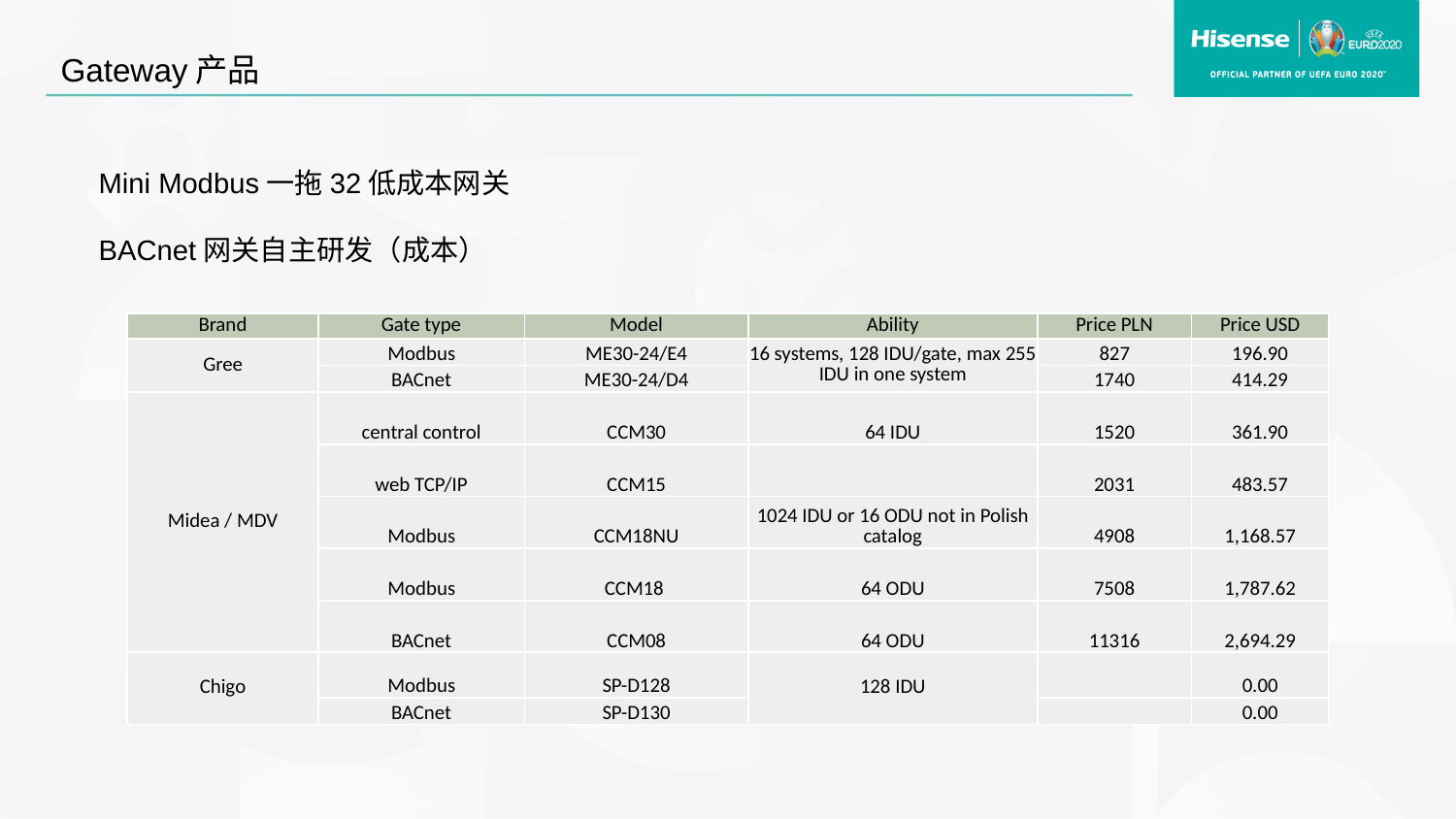

Gateway产品
Mini Modbus一拖32低成本网关

BACnet网关自主研发（成本）
| Brand | Gate type | Model | Ability | Price PLN | Price USD |
| --- | --- | --- | --- | --- | --- |
| Gree | Modbus | ME30-24/E4 | 16 systems, 128 IDU/gate, max 255 IDU in one system | 827 | 196.90 |
|  | BACnet | ME30-24/D4 |  | 1740 | 414.29 |
| Midea / MDV | central control | CCM30 | 64 IDU | 1520 | 361.90 |
|  | web TCP/IP | CCM15 |  | 2031 | 483.57 |
|  | Modbus | CCM18NU | 1024 IDU or 16 ODU not in Polish catalog | 4908 | 1,168.57 |
|  | Modbus | CCM18 | 64 ODU | 7508 | 1,787.62 |
|  | BACnet | CCM08 | 64 ODU | 11316 | 2,694.29 |
| Chigo | Modbus | SP-D128 | 128 IDU |  | 0.00 |
|  | BACnet | SP-D130 |  |  | 0.00 |